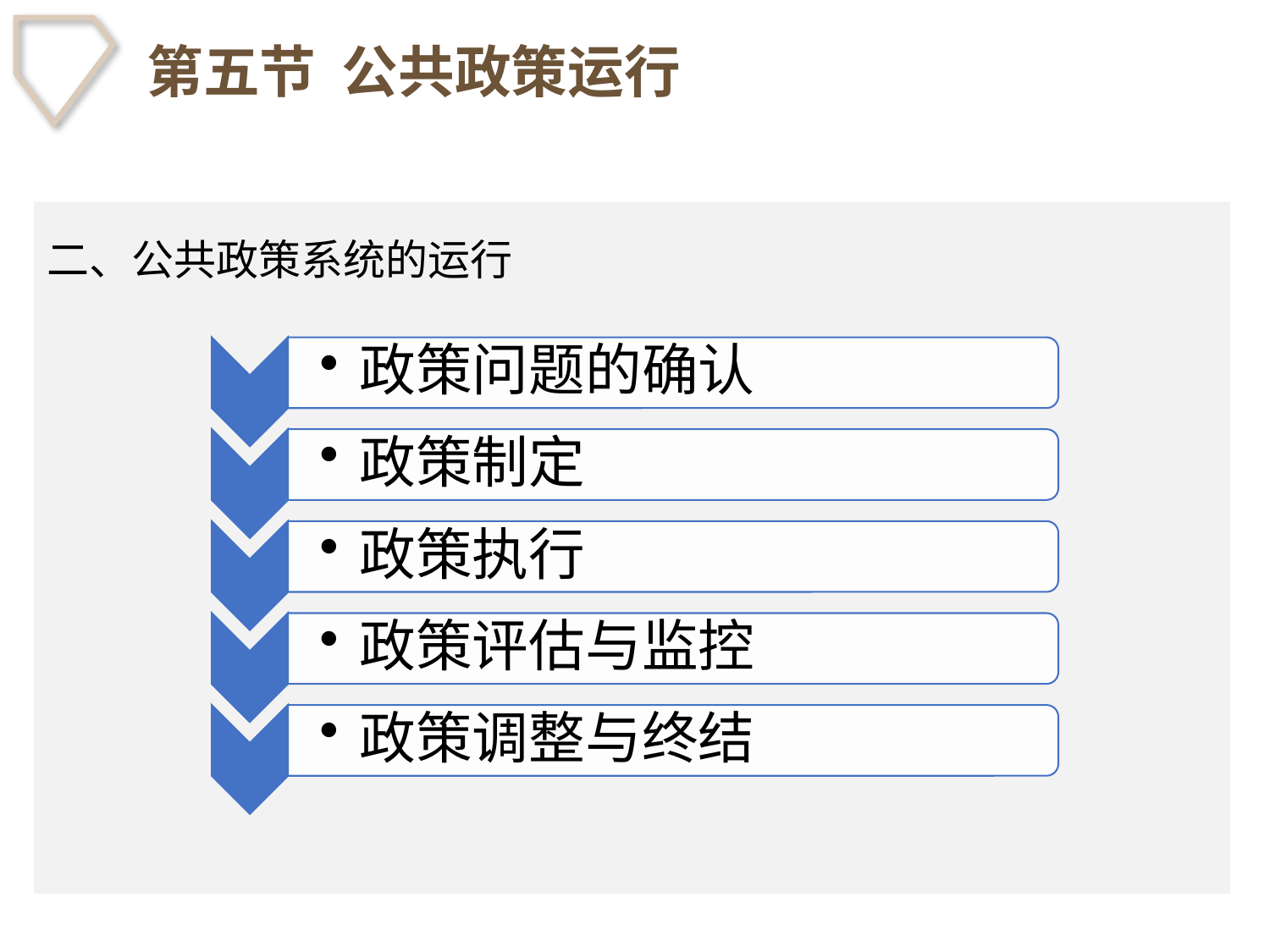

# 第五节  公共政策运行
二、公共政策系统的运行

政策问题的确认

政策制定

政策执行

政策评估与监控

政策调整与终结